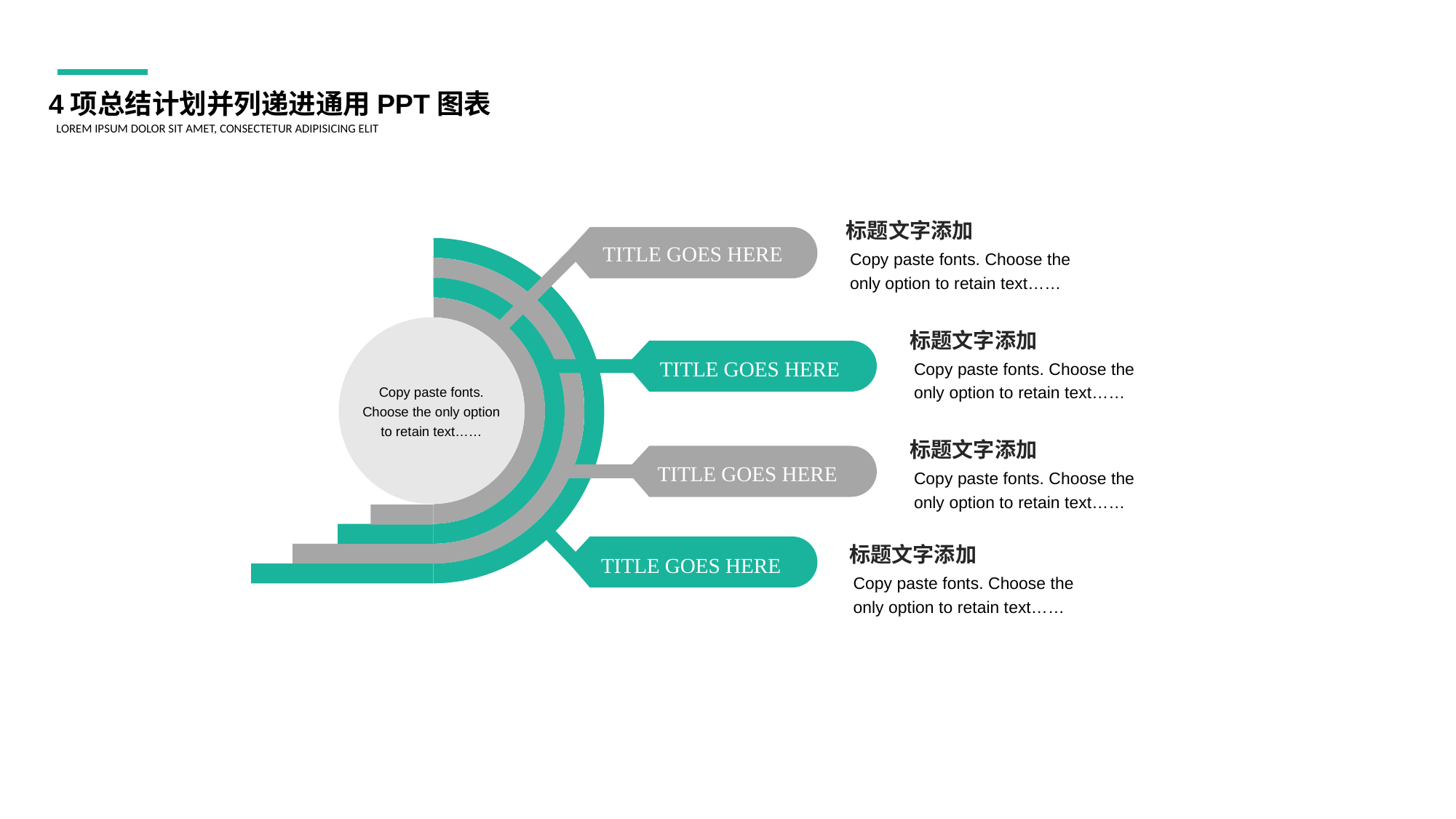

4项总结计划并列递进通用PPT图表
LOREM IPSUM DOLOR SIT AMET, CONSECTETUR ADIPISICING ELIT
标题文字添加
Copy paste fonts. Choose the only option to retain text……

TITLE GOES HERE

标题文字添加
Copy paste fonts. Choose the only option to retain text……

TITLE GOES HERE

Copy paste fonts. Choose the only option to retain text……
标题文字添加
Copy paste fonts. Choose the only option to retain text……

TITLE GOES HERE

标题文字添加
Copy paste fonts. Choose the only option to retain text……

TITLE GOES HERE